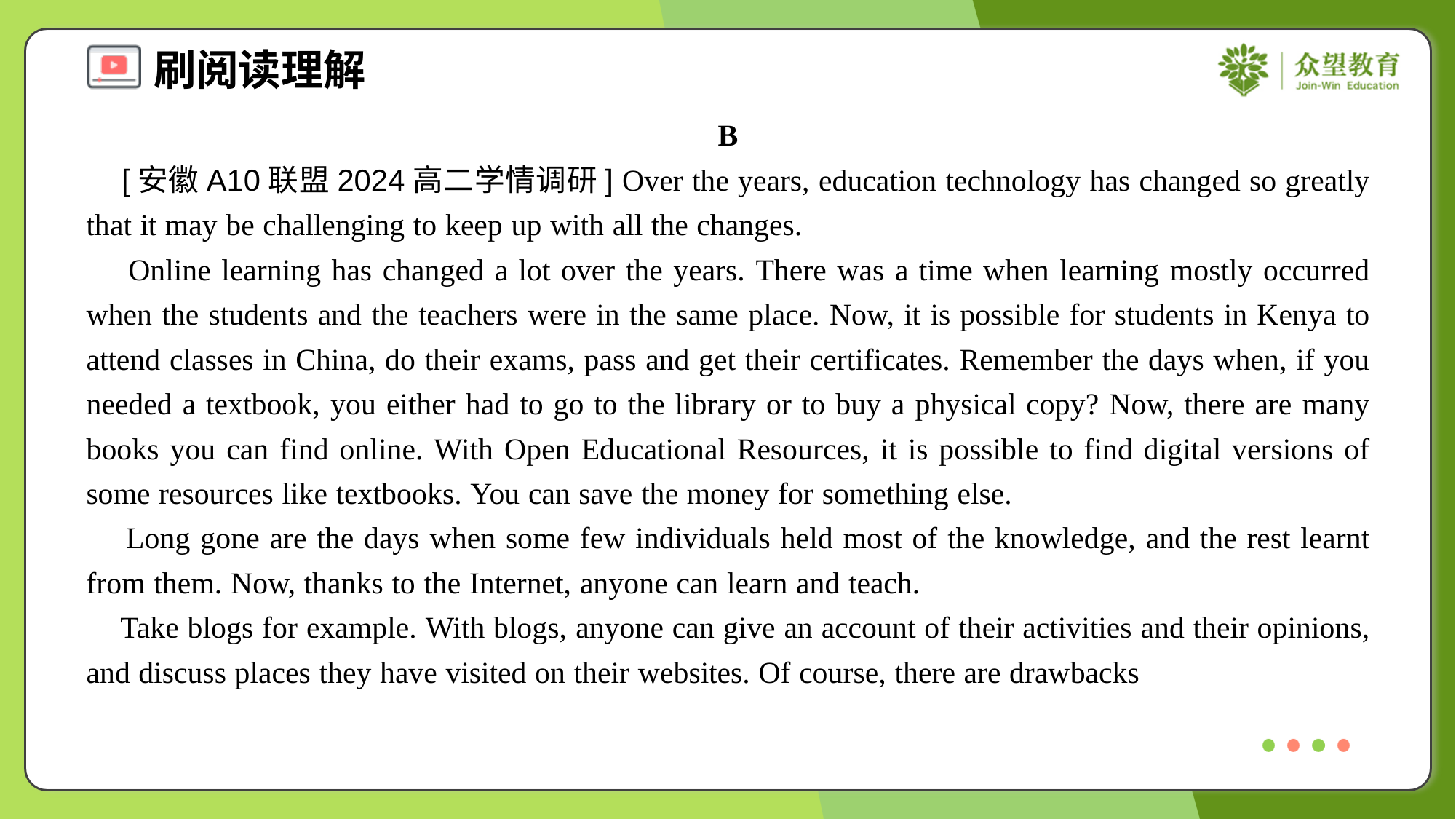

B
    [安徽A10联盟2024高二学情调研] Over the years, education technology has changed so greatly that it may be challenging to keep up with all the changes.
    Online learning has changed a lot over the years. There was a time when learning mostly occurred when the students and the teachers were in the same place. Now, it is possible for students in Kenya to attend classes in China, do their exams, pass and get their certificates. Remember the days when, if you needed a textbook, you either had to go to the library or to buy a physical copy? Now, there are many books you can find online. With Open Educational Resources, it is possible to find digital versions of some resources like textbooks. You can save the money for something else.
    Long gone are the days when some few individuals held most of the knowledge, and the rest learnt from them. Now, thanks to the Internet, anyone can learn and teach.
    Take blogs for example. With blogs, anyone can give an account of their activities and their opinions, and discuss places they have visited on their websites. Of course, there are drawbacks